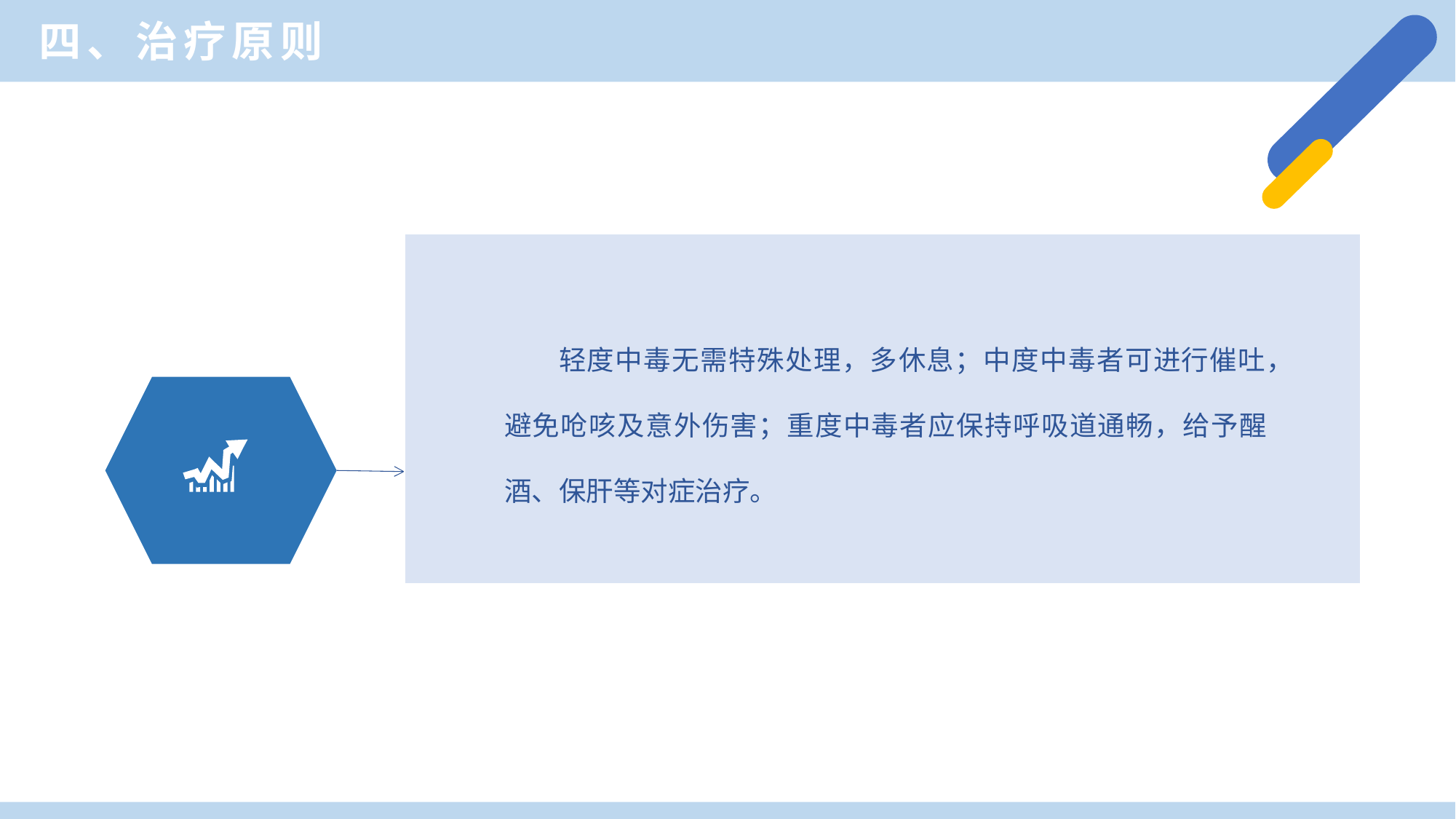

四、治疗原则

轻度中毒无需特殊处理，多休息；中度中毒者可进行催吐，避免呛咳及意外伤害；重度中毒者应保持呼吸道通畅，给予醒酒、保肝等对症治疗。